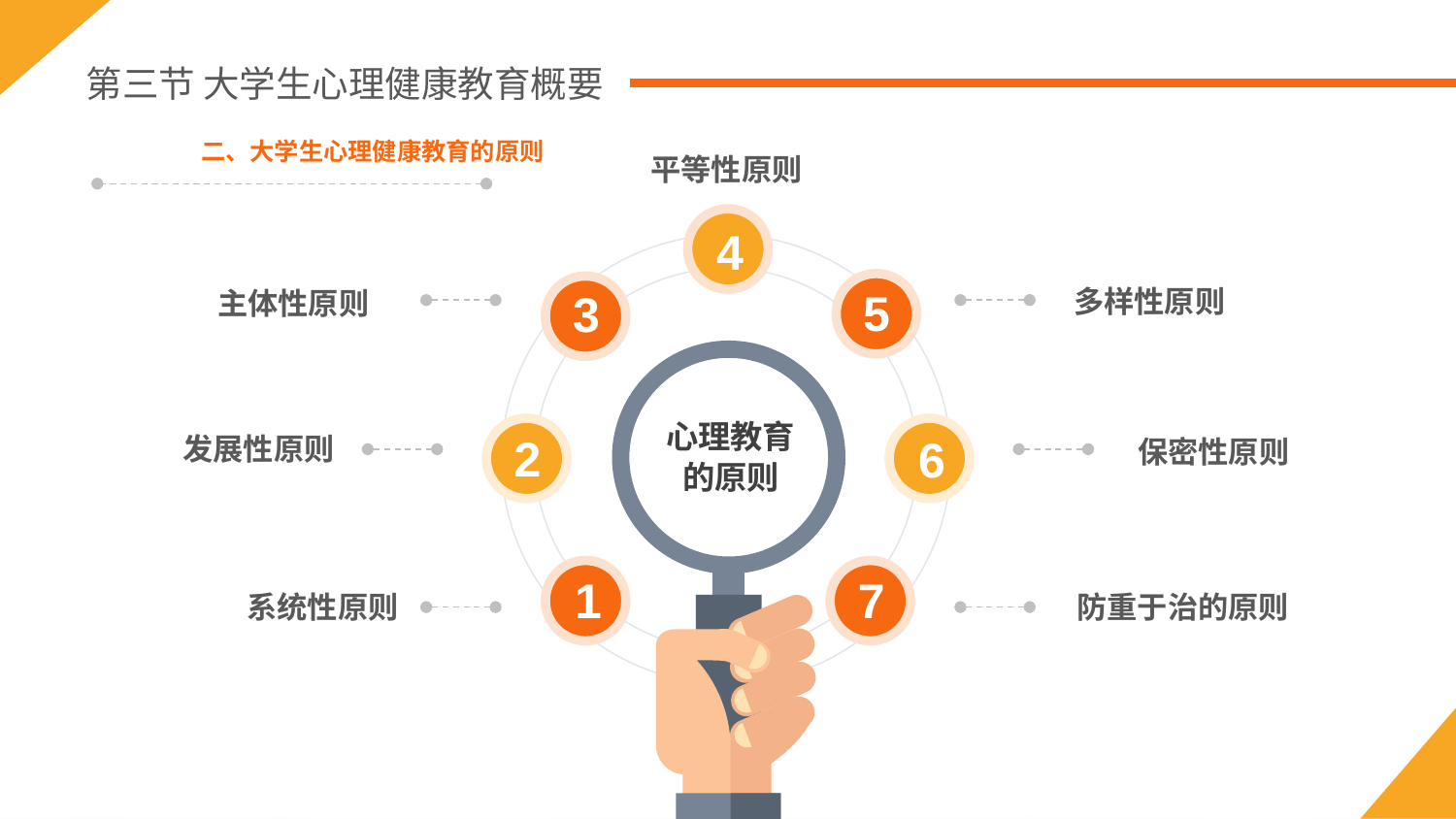

第三节 大学生心理健康教育概要
二、大学生心理健康教育的原则
平等性原则

4

多样性原则
5
3
主体性原则

心理教育
的原则

2
6
发展性原则
 保密性原则

1
7
系统性原则
防重于治的原则